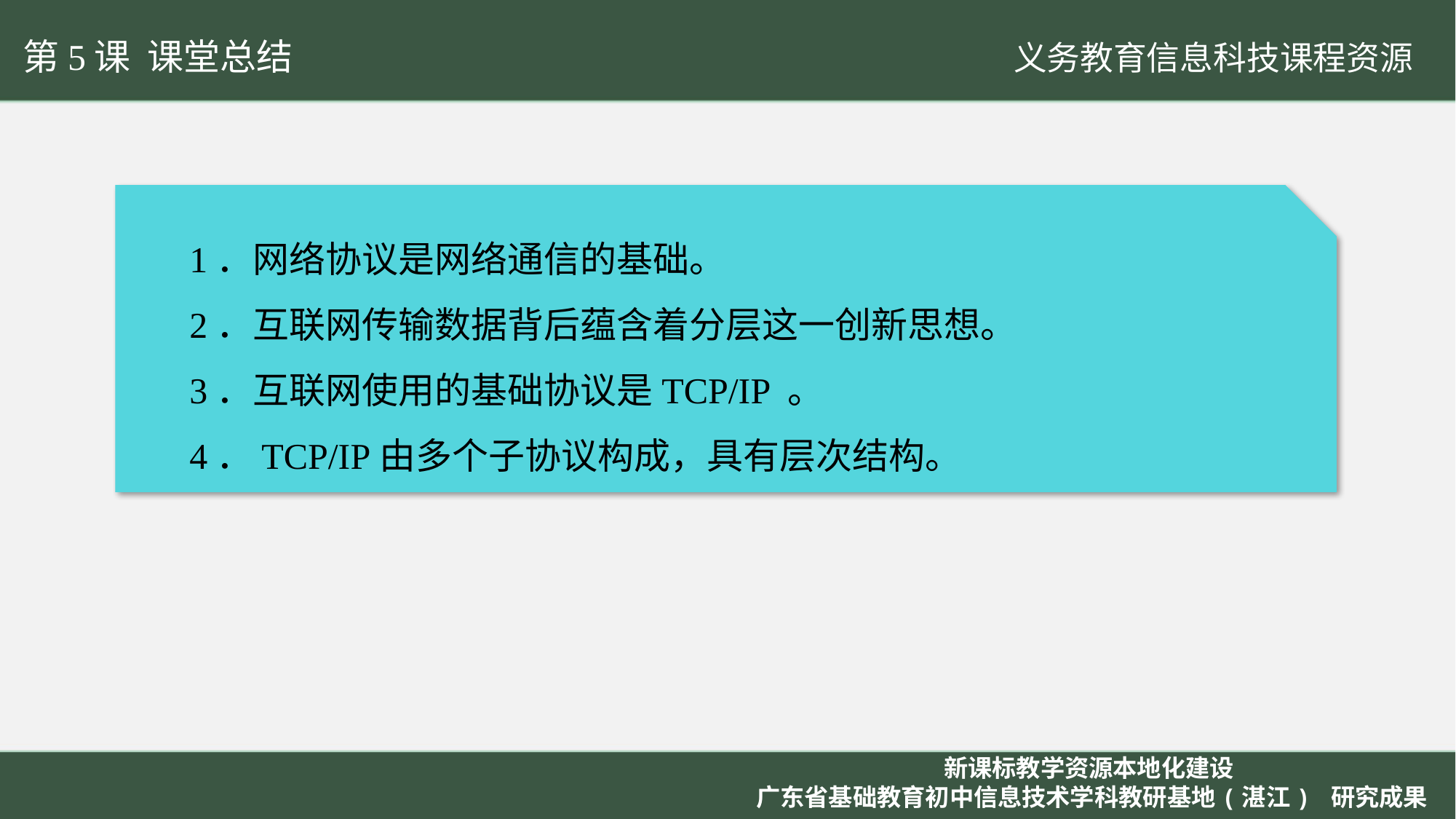

第5课  课堂总结

1．网络协议是网络通信的基础。
2．互联网传输数据背后蕴含着分层这一创新思想。
3．互联网使用的基础协议是TCP/IP 。
4．TCP/IP由多个子协议构成，具有层次结构。
新课标教学资源本地化建设
广东省基础教育初中信息技术学科教研基地(湛江) 研究成果